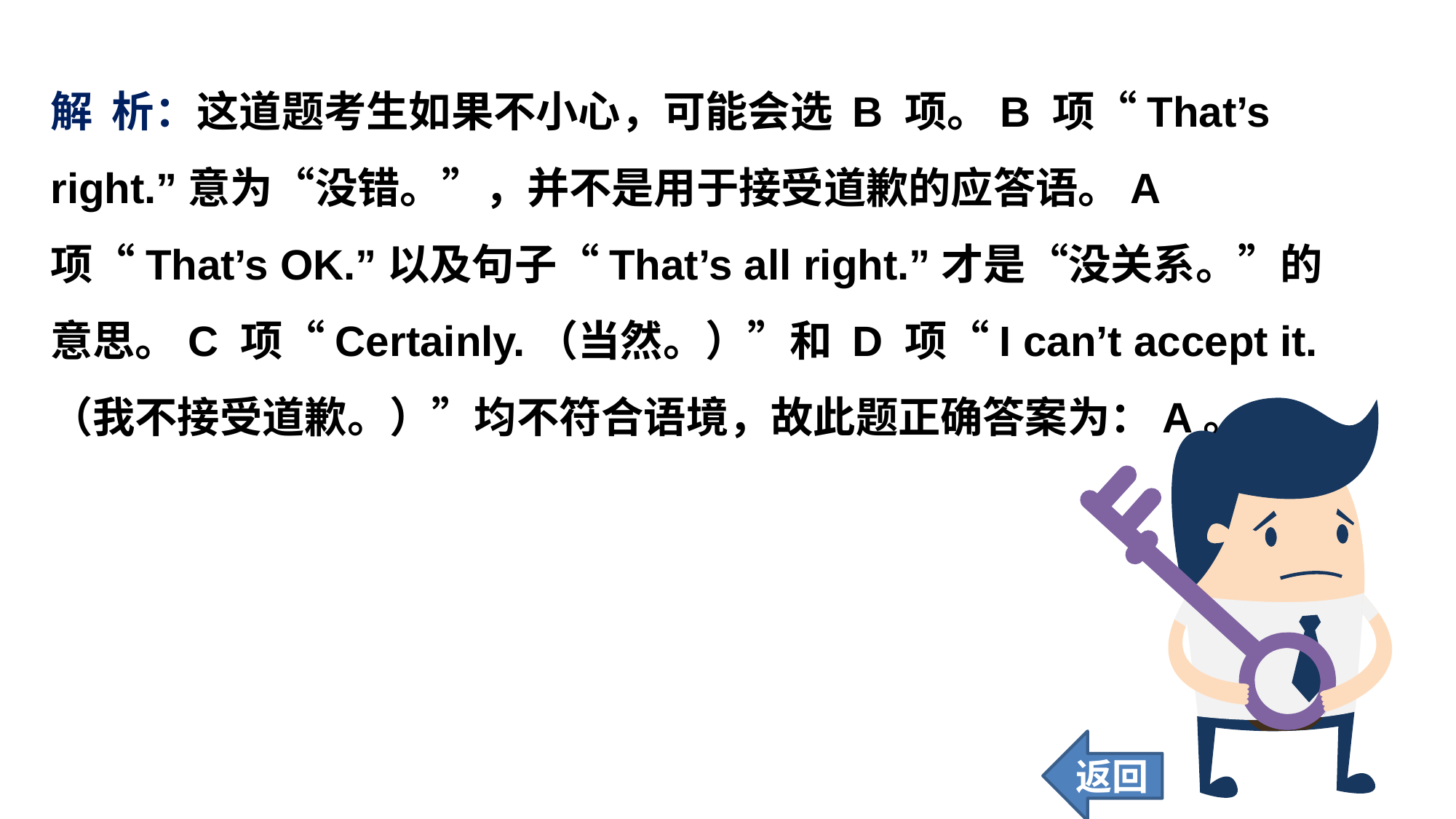

解  析：这道题考生如果不小心，可能会选 B 项。B 项“That’s right.”意为“没错。”，并不是用于接受道歉的应答语。A 项“That’s OK.”以及句子“That’s all right.”才是“没关系。”的意思。C 项“Certainly.（当然。）”和 D 项“I can’t accept it.（我不接受道歉。）”均不符合语境，故此题正确答案为：A。

返回
34